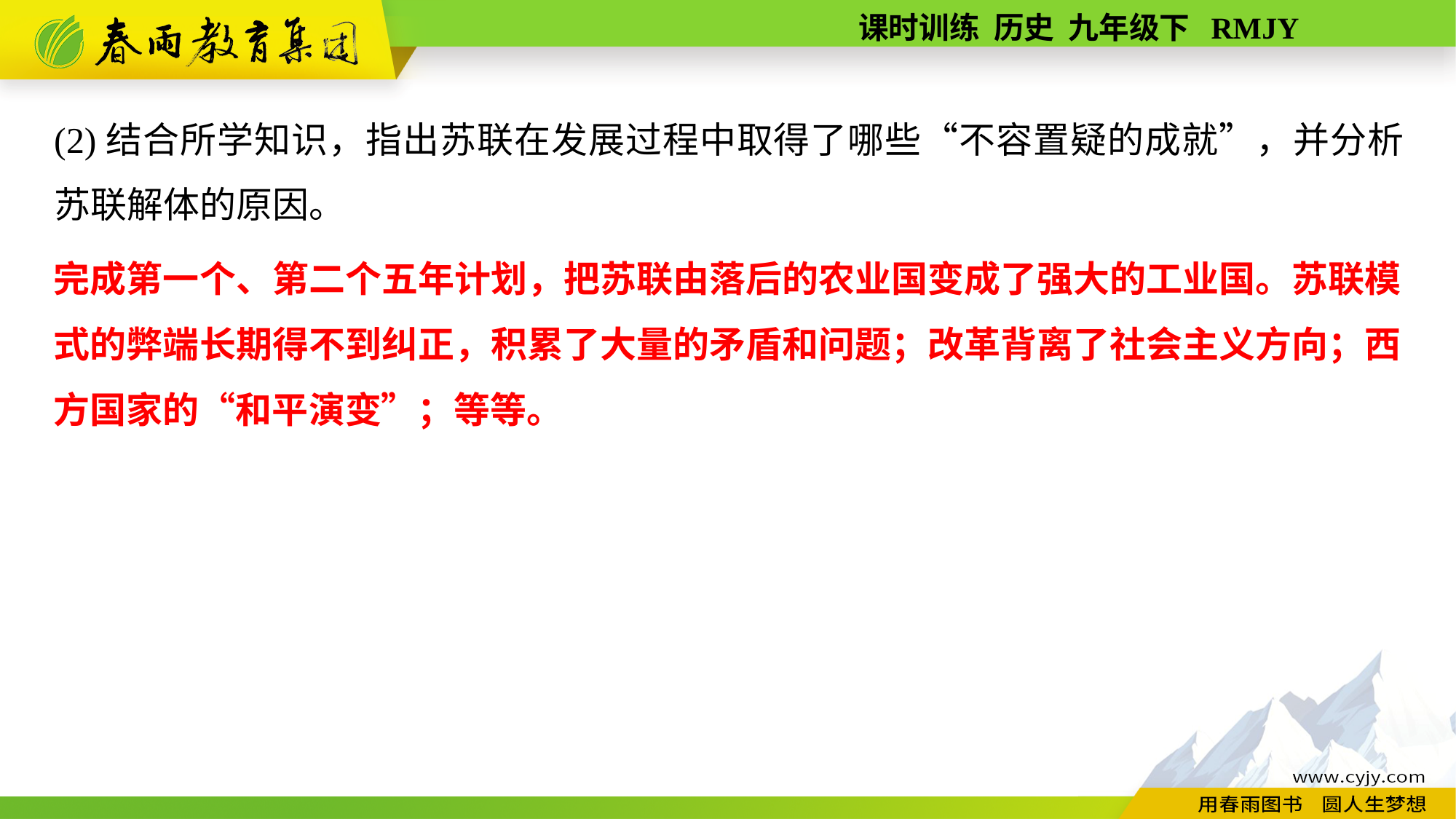

(2)结合所学知识，指出苏联在发展过程中取得了哪些“不容置疑的成就”，并分析苏联解体的原因。
完成第一个、第二个五年计划，把苏联由落后的农业国变成了强大的工业国。苏联模式的弊端长期得不到纠正，积累了大量的矛盾和问题；改革背离了社会主义方向；西方国家的“和平演变”；等等。